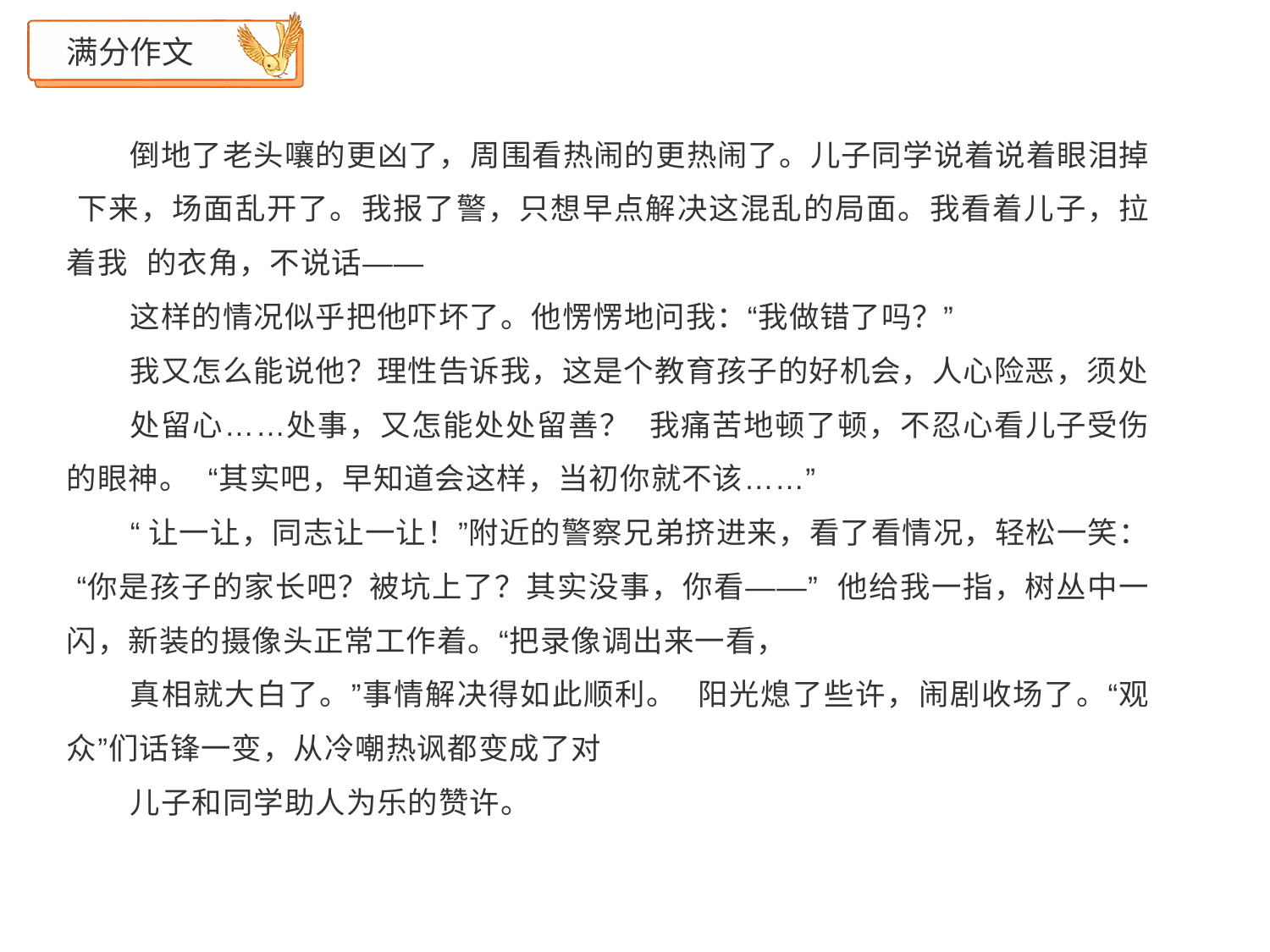

# 满分作文
倒地了老头嚷的更凶了，周围看热闹的更热闹了。儿子同学说着说着眼泪掉  下来，场面乱开了。我报了警，只想早点解决这混乱的局面。我看着儿子，拉着我  的衣角，不说话——
这样的情况似乎把他吓坏了。他愣愣地问我：“我做错了吗？”
我又怎么能说他？理性告诉我，这是个教育孩子的好机会，人心险恶，须处
处留心……处事，又怎能处处留善？  我痛苦地顿了顿，不忍心看儿子受伤的眼神。  “其实吧，早知道会这样，当初你就不该……”
“让一让，同志让一让！”附近的警察兄弟挤进来，看了看情况，轻松一笑：  “你是孩子的家长吧？被坑上了？其实没事，你看——”  他给我一指，树丛中一闪，新装的摄像头正常工作着。“把录像调出来一看，
真相就大白了。”事情解决得如此顺利。  阳光熄了些许，闹剧收场了。“观众”们话锋一变，从冷嘲热讽都变成了对
儿子和同学助人为乐的赞许。